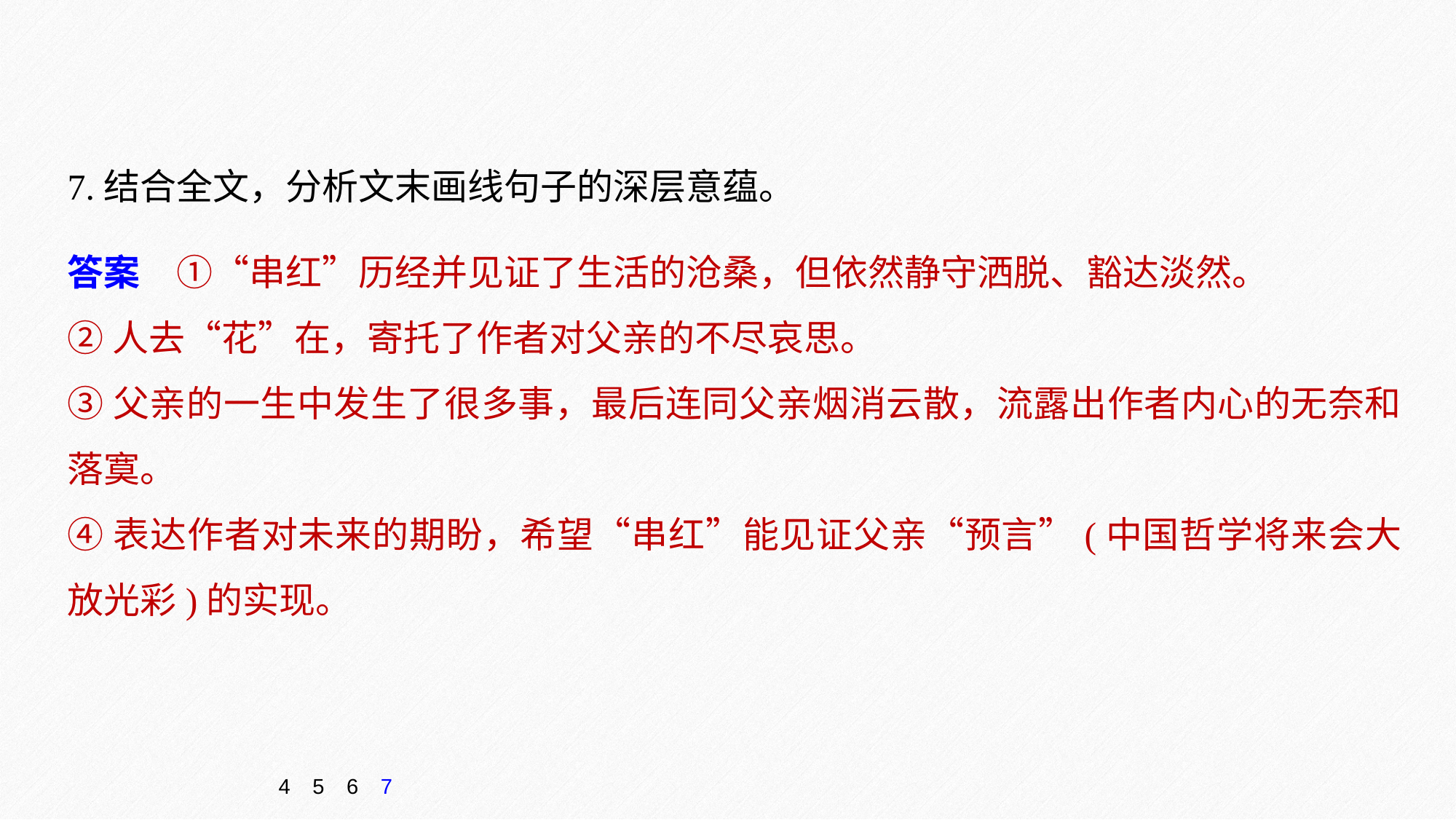

7.结合全文，分析文末画线句子的深层意蕴。
答案　①“串红”历经并见证了生活的沧桑，但依然静守洒脱、豁达淡然。
②人去“花”在，寄托了作者对父亲的不尽哀思。
③父亲的一生中发生了很多事，最后连同父亲烟消云散，流露出作者内心的无奈和落寞。
④表达作者对未来的期盼，希望“串红”能见证父亲“预言”(中国哲学将来会大放光彩)的实现。
4
5
6
7